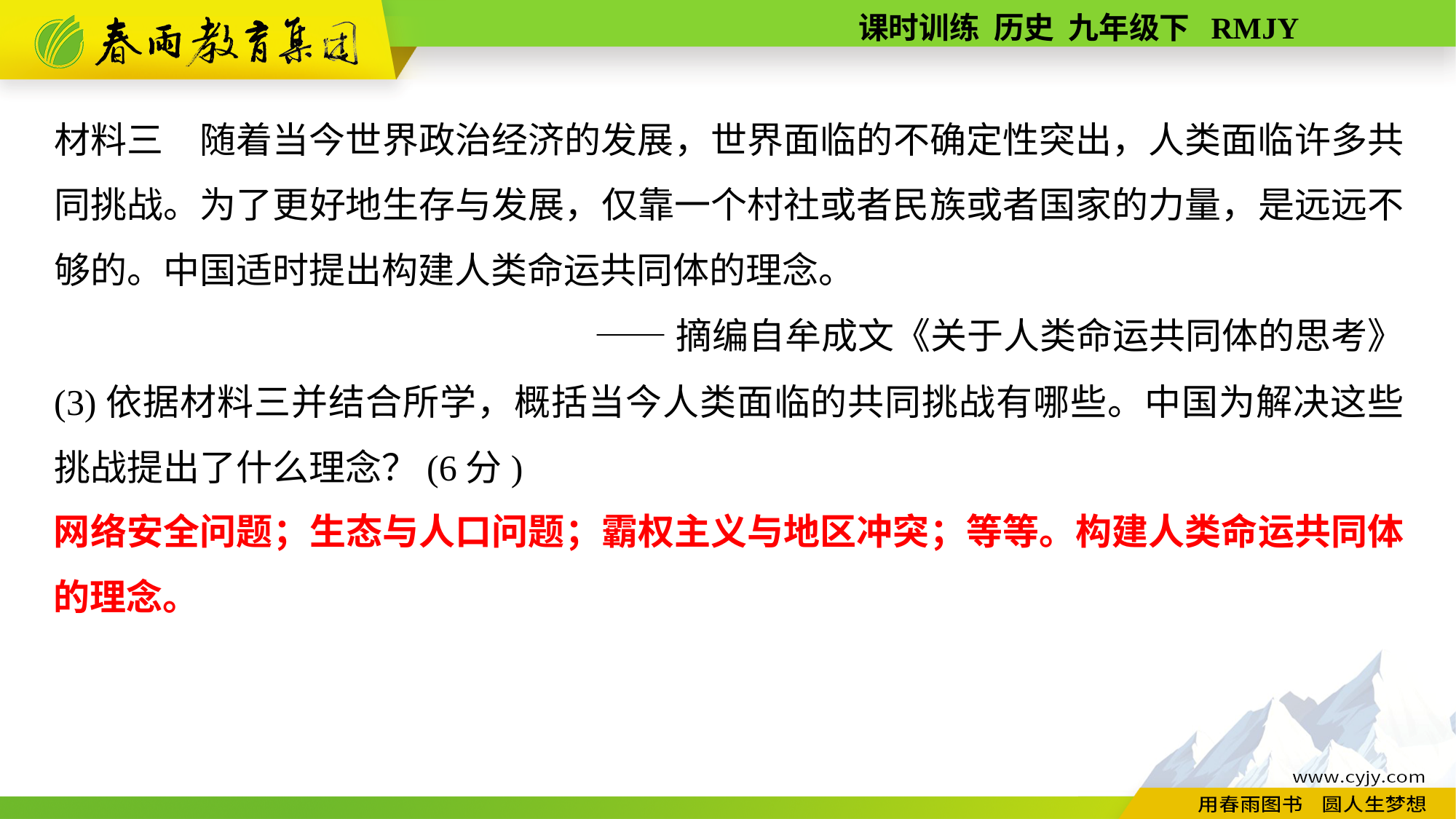

材料三　随着当今世界政治经济的发展，世界面临的不确定性突出，人类面临许多共同挑战。为了更好地生存与发展，仅靠一个村社或者民族或者国家的力量，是远远不够的。中国适时提出构建人类命运共同体的理念。
——摘编自牟成文《关于人类命运共同体的思考》
(3)依据材料三并结合所学，概括当今人类面临的共同挑战有哪些。中国为解决这些挑战提出了什么理念？(6分)
网络安全问题；生态与人口问题；霸权主义与地区冲突；等等。构建人类命运共同体的理念。